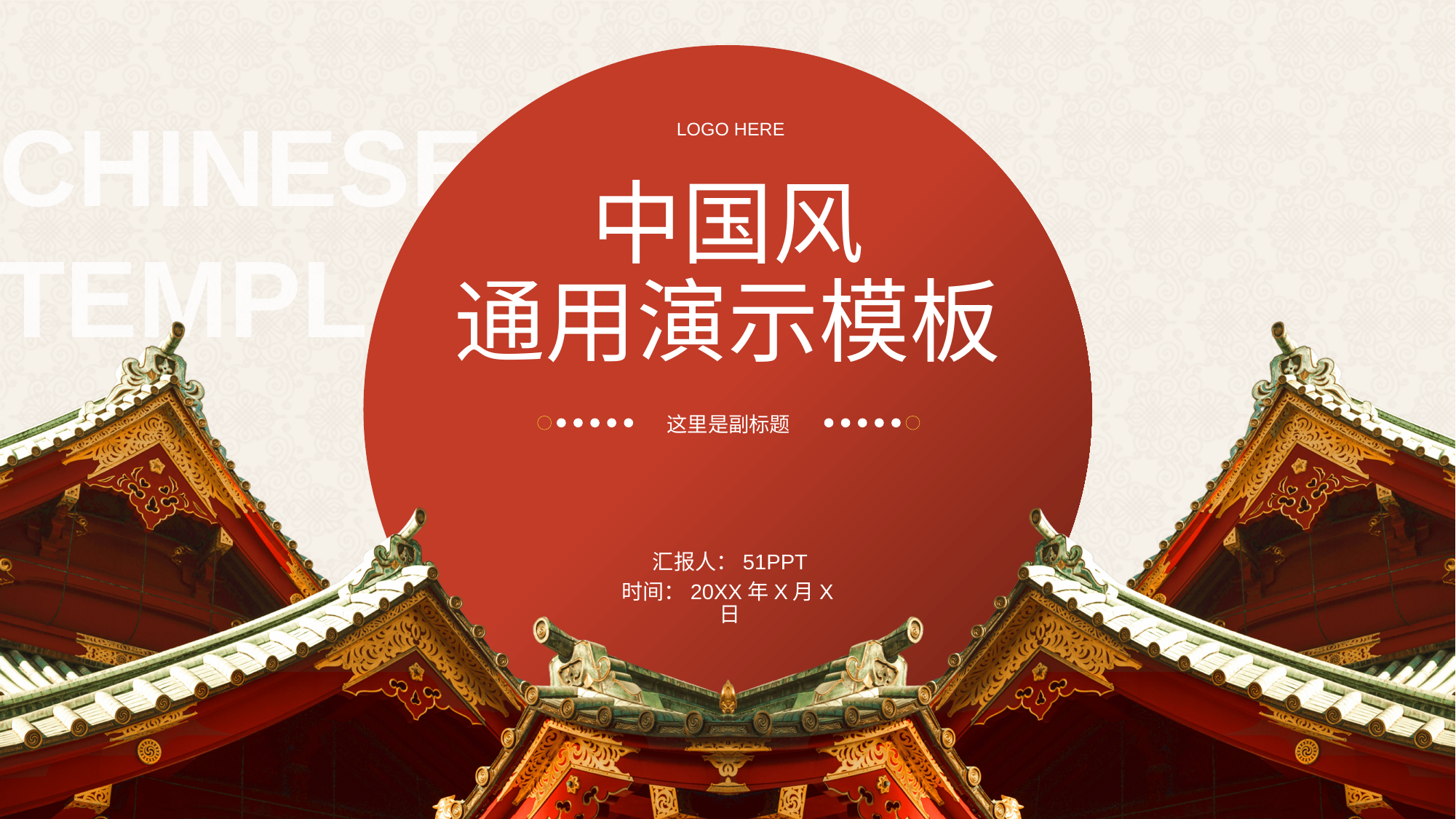

LOGO HERE
# 中国风 通用演示模板
这里是副标题

汇报人：51PPT
时间：20XX年X月X日